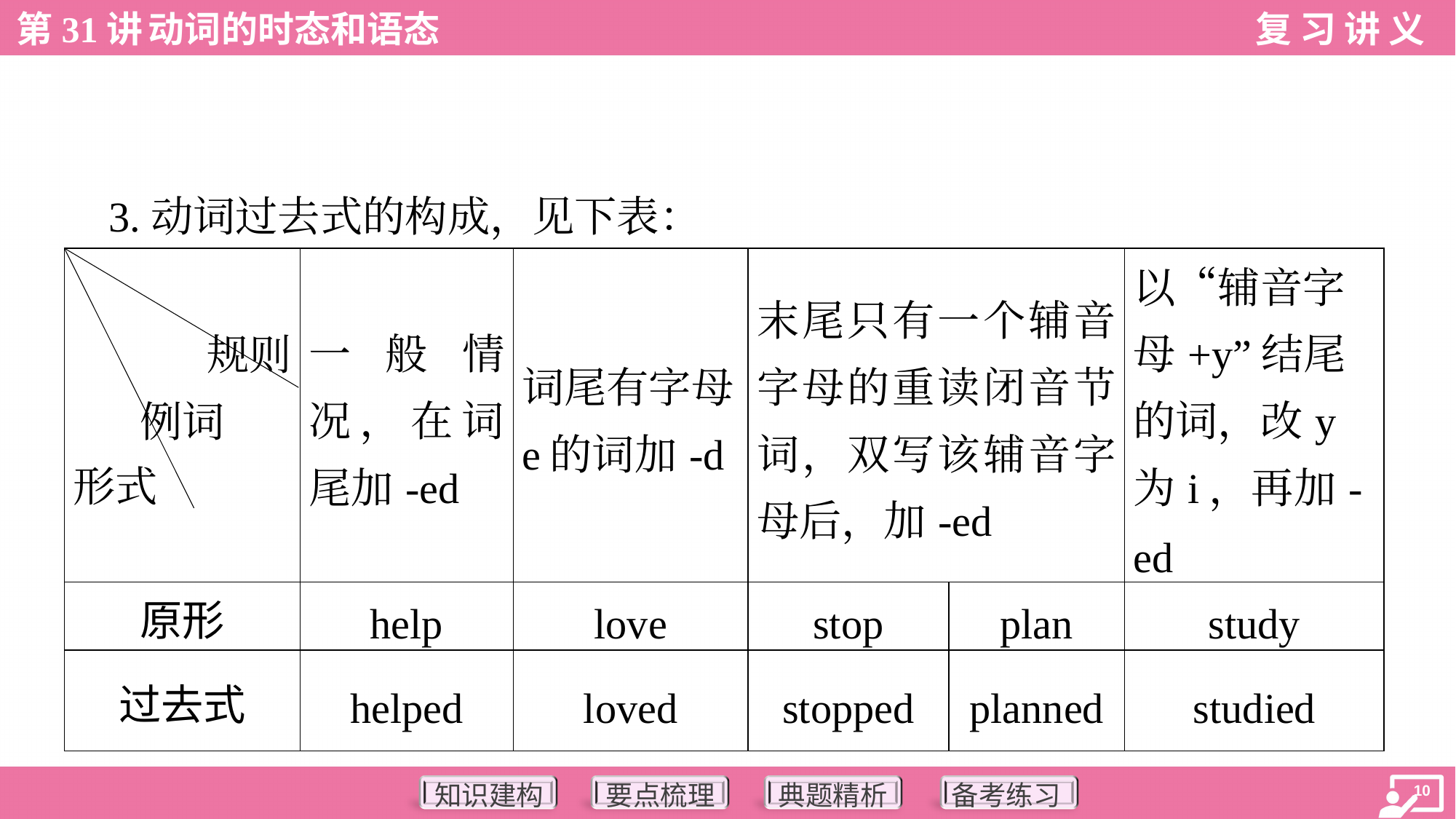

3.动词过去式的构成，见下表：
| 规则 例词 形式 | 一般情况，在词尾加-ed | 词尾有字母e的词加-d | 末尾只有一个辅音字母的重读闭音节词，双写该辅音字母后，加-ed |  | 以“辅音字母+y”结尾的词，改y为i，再加-ed |
| --- | --- | --- | --- | --- | --- |
| 原形 | help | love | stop | plan | study |
| 过去式 | helped | loved | stopped | planned | studied |